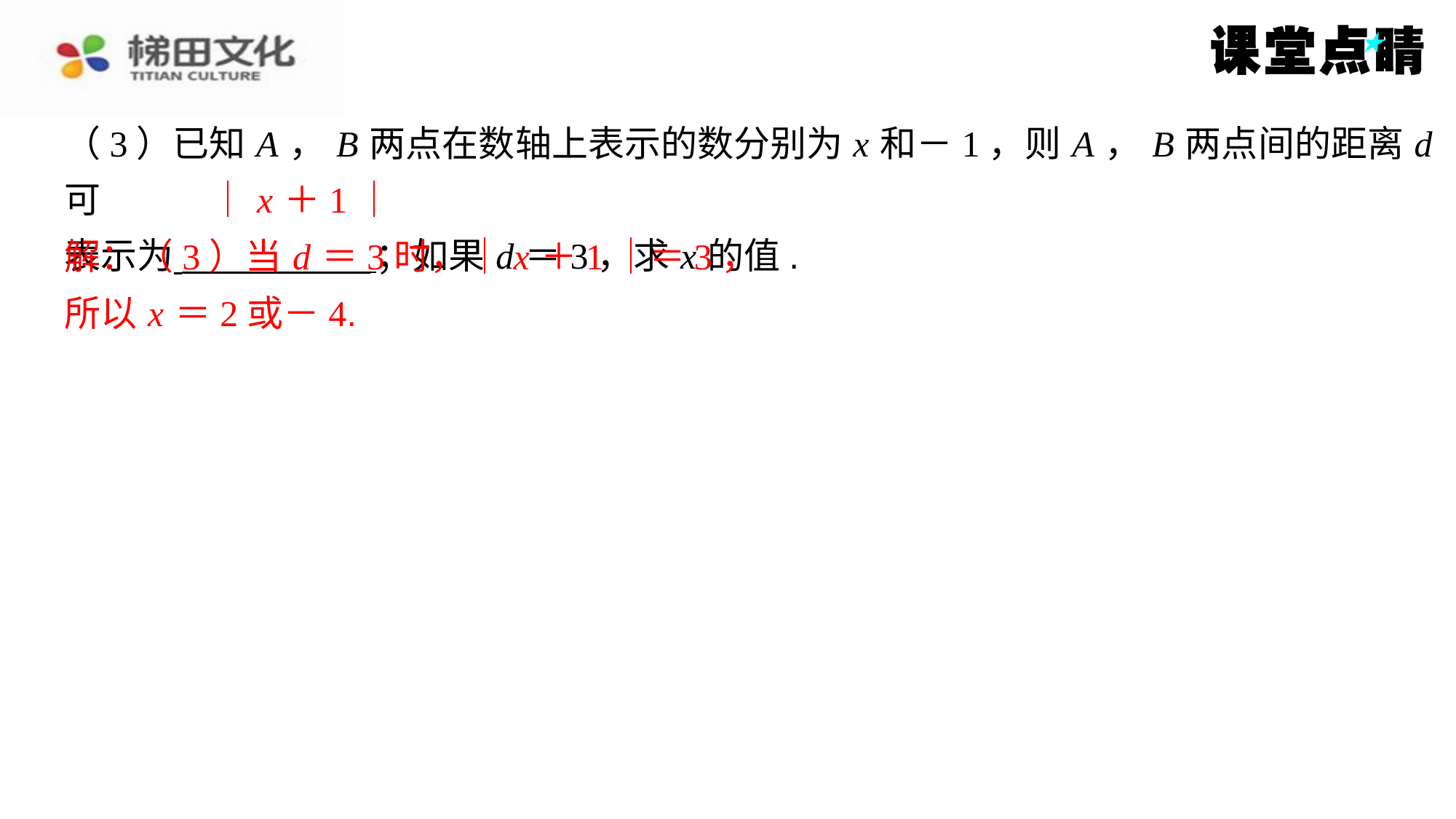

（3）已知 A ， B 两点在数轴上表示的数分别为 x 和－1，则 A ， B 两点间的距离 d 可
表示为                              ；如果 d ＝3，求 x 的值.
解：（3）当 d ＝3时，｜ x ＋1｜＝3，
所以 x ＝2或－4.
｜ x ＋1｜
解：（3）当 d ＝3时，｜ x ＋1｜＝3，
所以 x ＝2或－4.